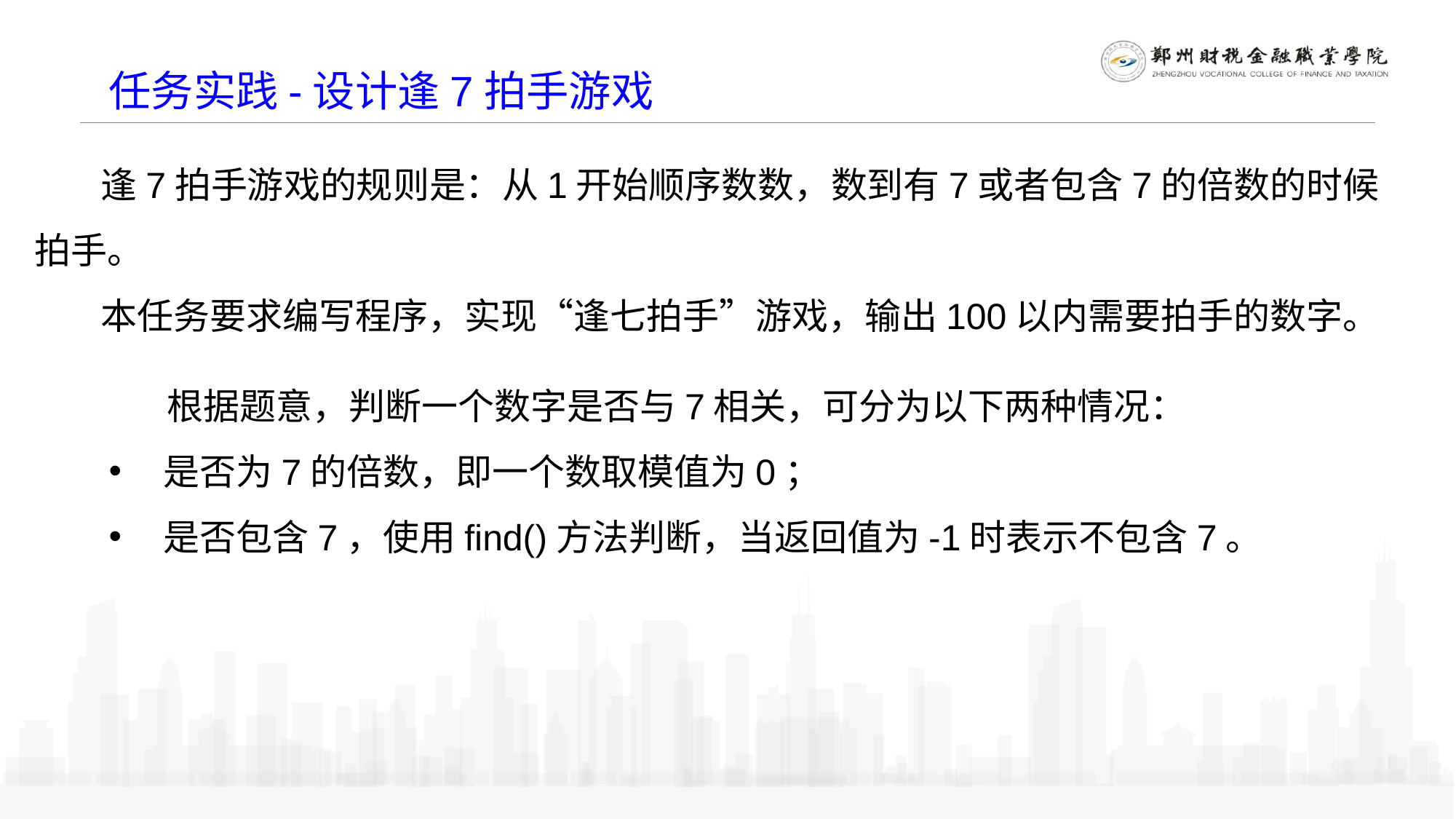

任务实践-设计逢7拍手游戏
       逢7拍手游戏的规则是：从1开始顺序数数，数到有7或者包含7的倍数的时候拍手。
       本任务要求编写程序，实现“逢七拍手”游戏，输出100以内需要拍手的数字。
      根据题意，判断一个数字是否与7相关，可分为以下两种情况：
是否为7的倍数，即一个数取模值为0；
是否包含7，使用find()方法判断，当返回值为-1时表示不包含7。